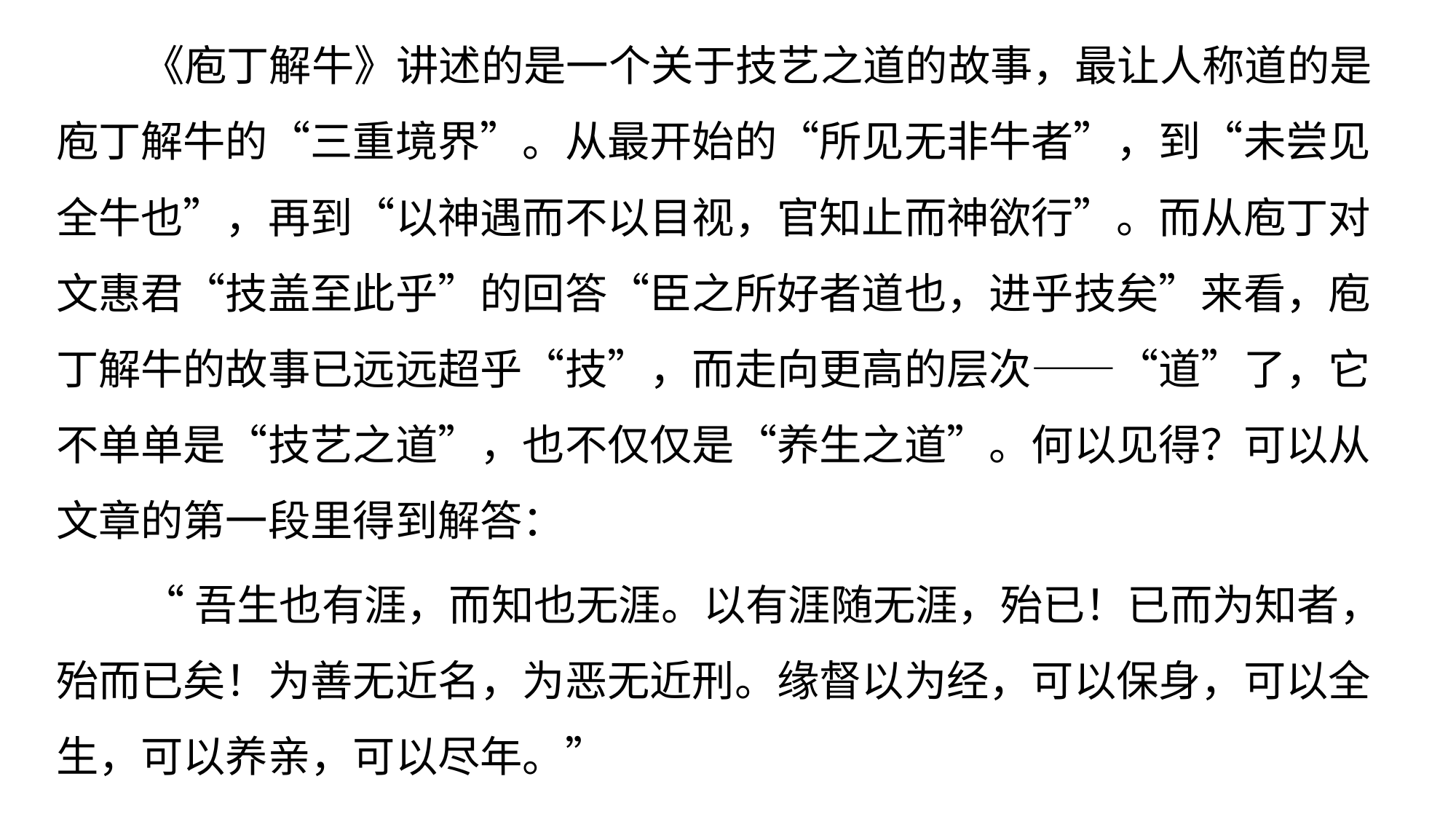

《庖丁解牛》讲述的是一个关于技艺之道的故事，最让人称道的是庖丁解牛的“三重境界”。从最开始的“所见无非牛者”，到“未尝见全牛也”，再到“以神遇而不以目视，官知止而神欲行”。而从庖丁对文惠君“技盖至此乎”的回答“臣之所好者道也，进乎技矣”来看，庖丁解牛的故事已远远超乎“技”，而走向更高的层次——“道”了，它不单单是“技艺之道”，也不仅仅是“养生之道”。何以见得？可以从文章的第一段里得到解答：
“吾生也有涯，而知也无涯。以有涯随无涯，殆已！已而为知者，殆而已矣！为善无近名，为恶无近刑。缘督以为经，可以保身，可以全生，可以养亲，可以尽年。”